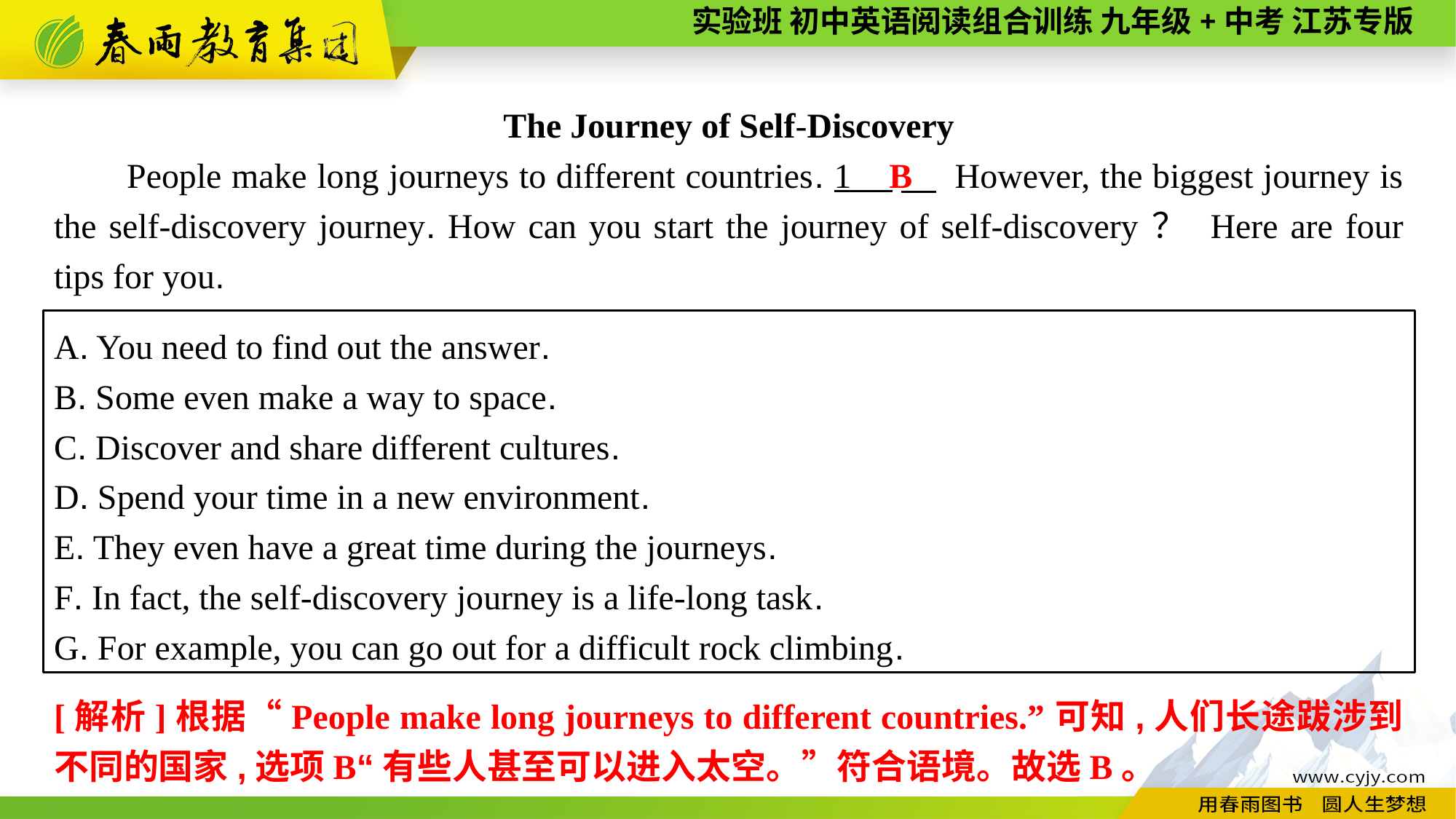

The Journey of Self-Discovery
People make long journeys to different countries. 1    　 However, the biggest journey is the self-discovery journey. How can you start the journey of self-discovery？ Here are four tips for you.
B
A. You need to find out the answer.
B. Some even make a way to space.
C. Discover and share different cultures.
D. Spend your time in a new environment.
E. They even have a great time during the journeys.
F. In fact, the self-discovery journey is a life-long task.
G. For example, you can go out for a difficult rock climbing.
[解析]根据“People make long journeys to different countries.”可知,人们长途跋涉到不同的国家,选项B“有些人甚至可以进入太空。”符合语境。故选B。